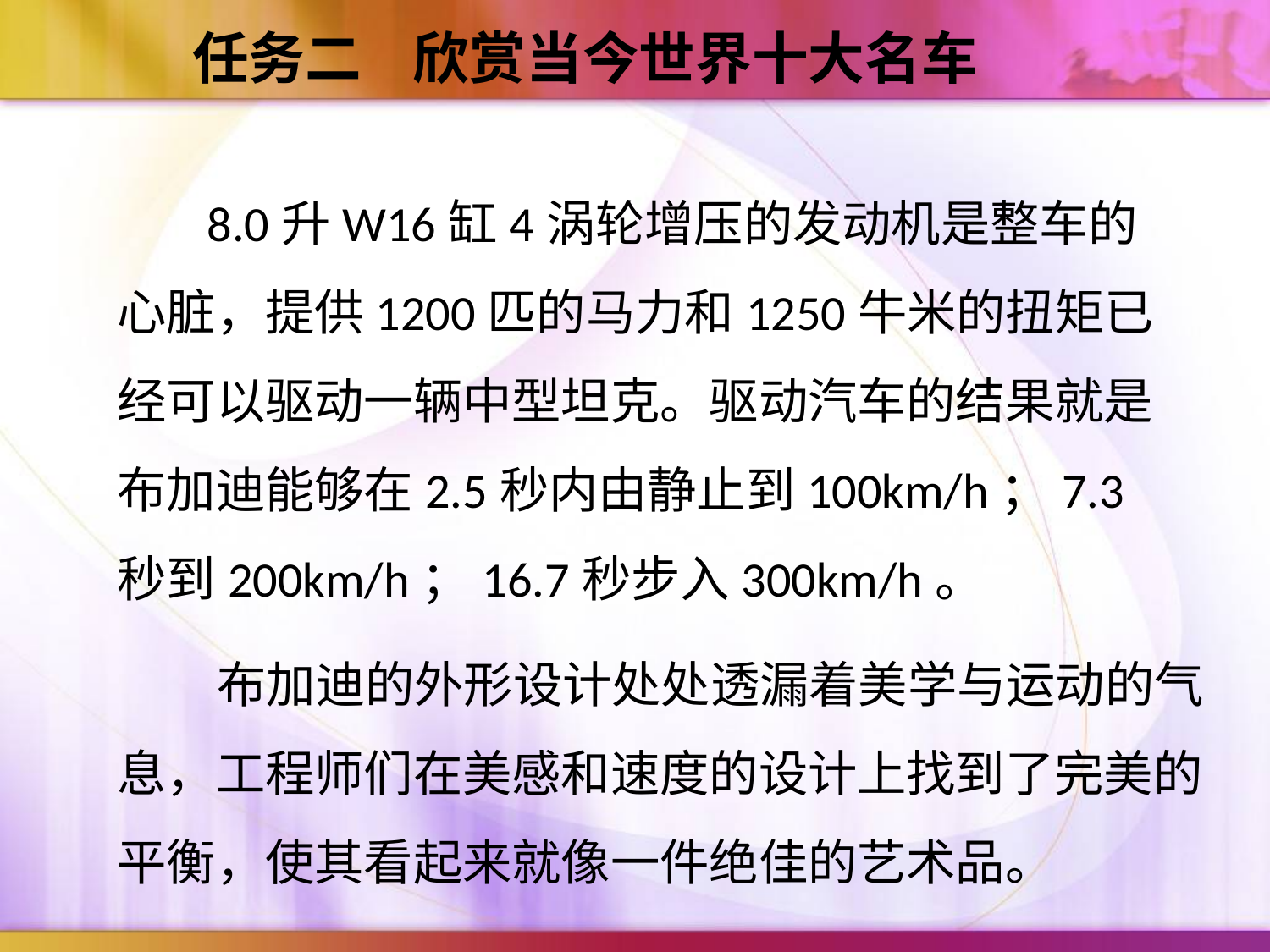

任务二    欣赏当今世界十大名车
        8.0升W16缸4涡轮增压的发动机是整车的心脏，提供1200匹的马力和1250牛米的扭矩已经可以驱动一辆中型坦克。驱动汽车的结果就是布加迪能够在2.5秒内由静止到100km/h；7.3秒到200km/h；16.7秒步入300km/h。
        布加迪的外形设计处处透漏着美学与运动的气息，工程师们在美感和速度的设计上找到了完美的平衡，使其看起来就像一件绝佳的艺术品。